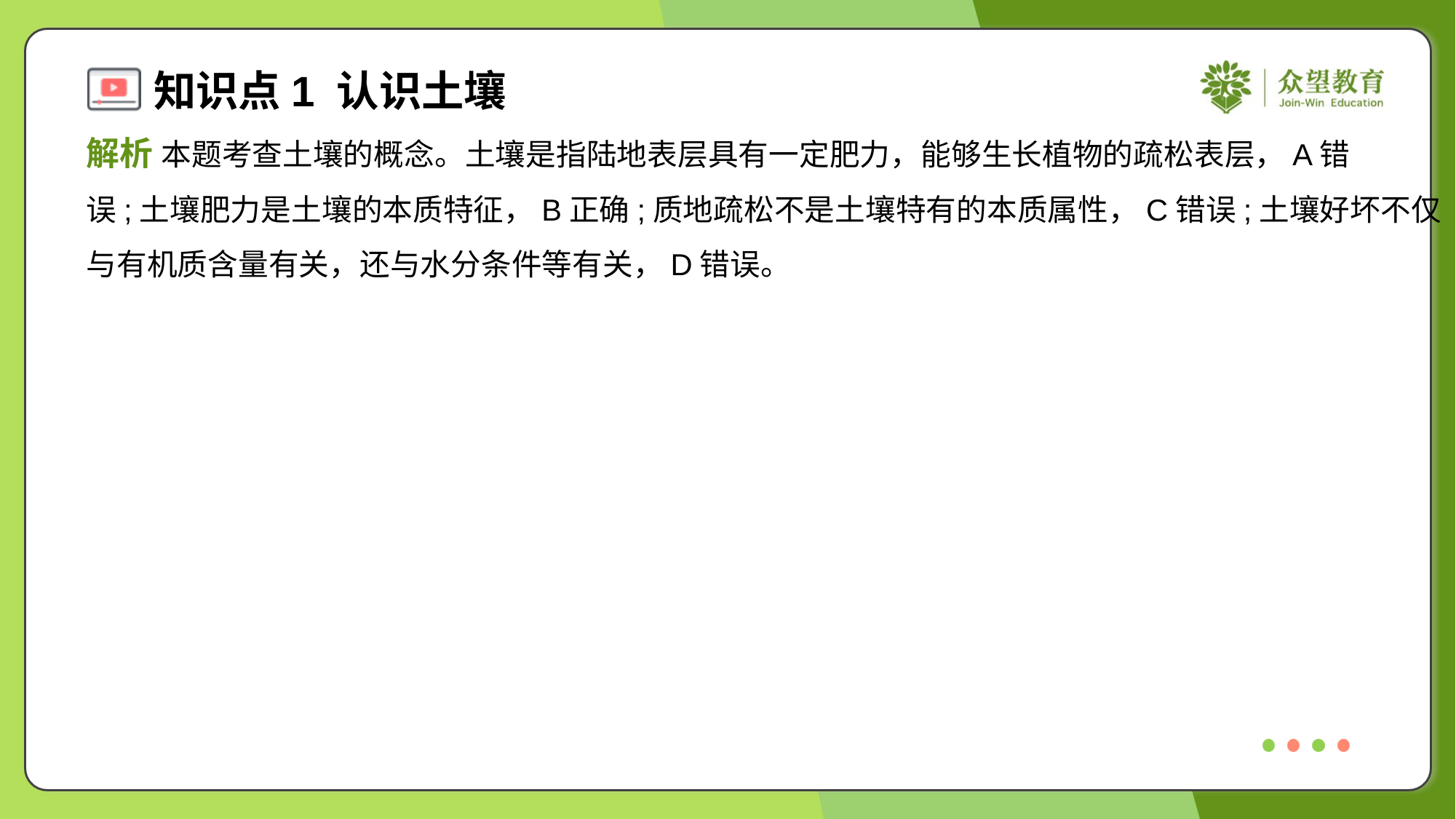

解析 本题考查土壤的概念。土壤是指陆地表层具有一定肥力，能够生长植物的疏松表层，A错
误;土壤肥力是土壤的本质特征，B正确;质地疏松不是土壤特有的本质属性，C错误;土壤好坏不仅
与有机质含量有关，还与水分条件等有关，D错误。